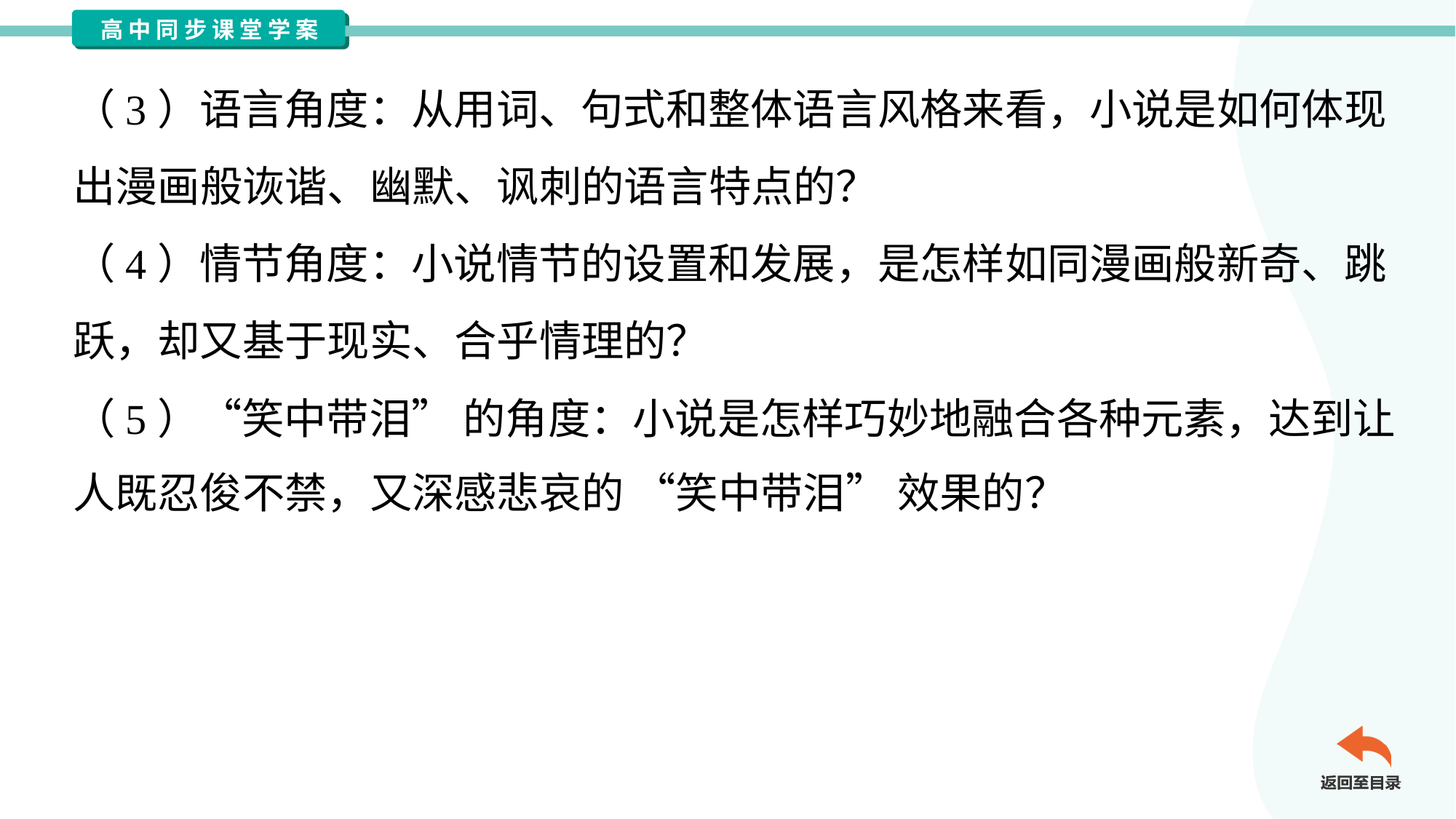

（3）语言角度：从用词、句式和整体语言风格来看，小说是如何体现
出漫画般诙谐、幽默、讽刺的语言特点的？
（4）情节角度：小说情节的设置和发展，是怎样如同漫画般新奇、跳
跃，却又基于现实、合乎情理的？
（5）“笑中带泪” 的角度：小说是怎样巧妙地融合各种元素，达到让
人既忍俊不禁，又深感悲哀的 “笑中带泪” 效果的？